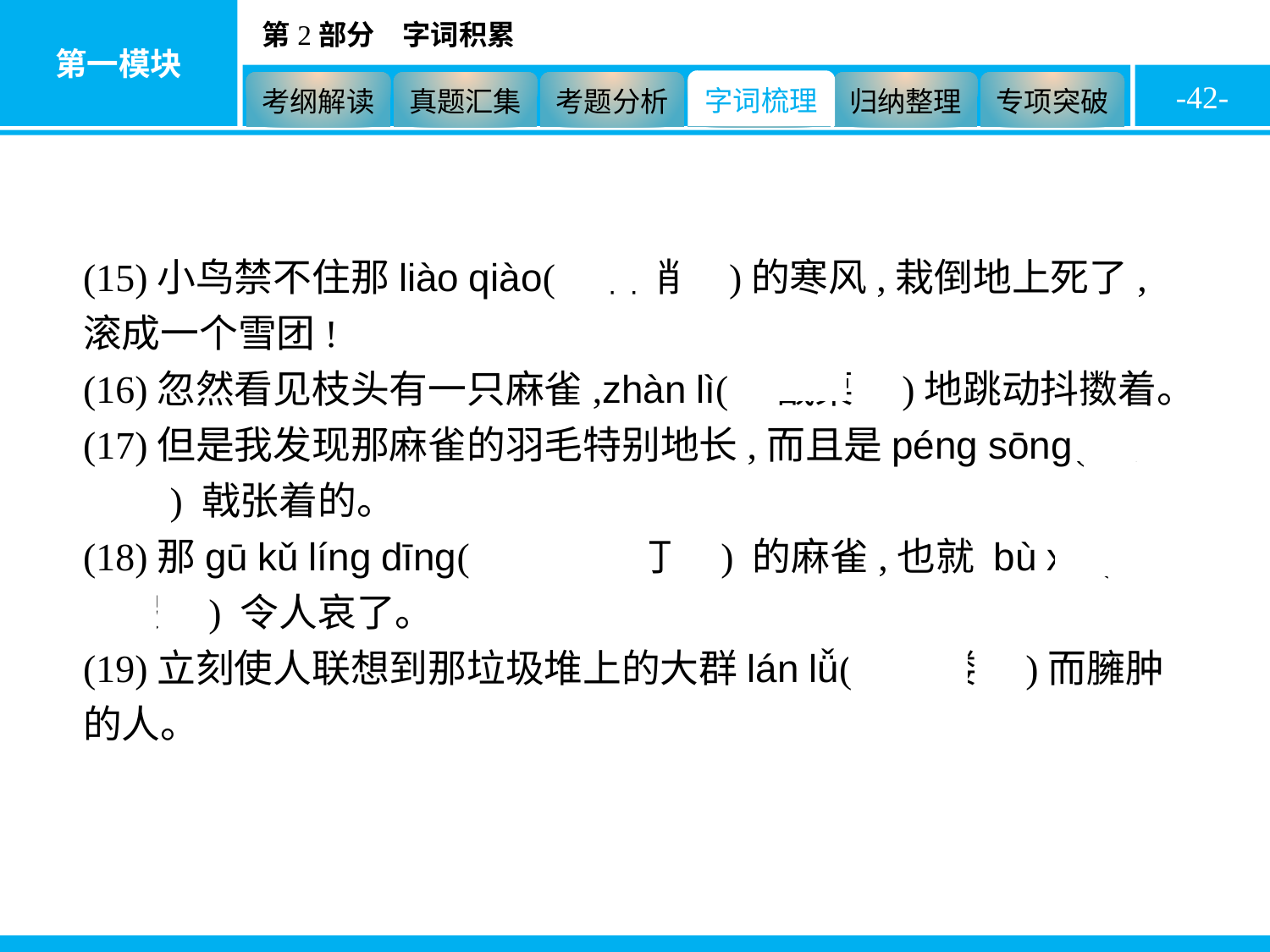

-42-
(15)小鸟禁不住那liào qiào(　料峭　)的寒风,栽倒地上死了,滚成一个雪团!
(16)忽然看见枝头有一只麻雀,zhàn lì(　战栗　)地跳动抖擞着。
(17)但是我发现那麻雀的羽毛特别地长,而且是péng sōng(　蓬松　) 戟张着的。
(18)那gū kǔ líng dīng(　孤苦伶仃　) 的麻雀,也就 bù xiá(　不暇　) 令人哀了。
(19)立刻使人联想到那垃圾堆上的大群lán lǚ(　褴褛　)而臃肿的人。